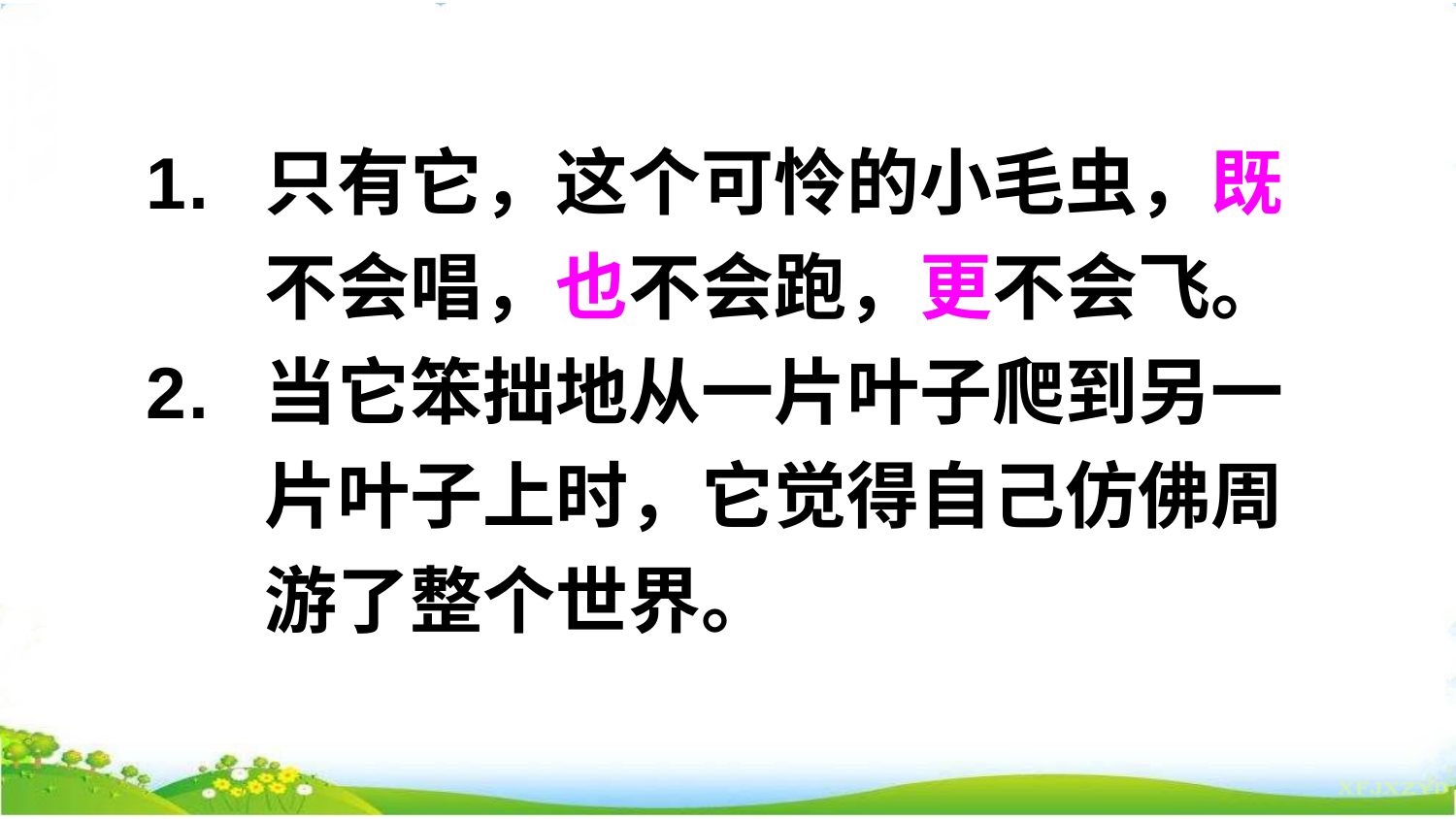

只有它，这个可怜的小毛虫，既不会唱，也不会跑，更不会飞。
当它笨拙地从一片叶子爬到另一片叶子上时，它觉得自己仿佛周游了整个世界。